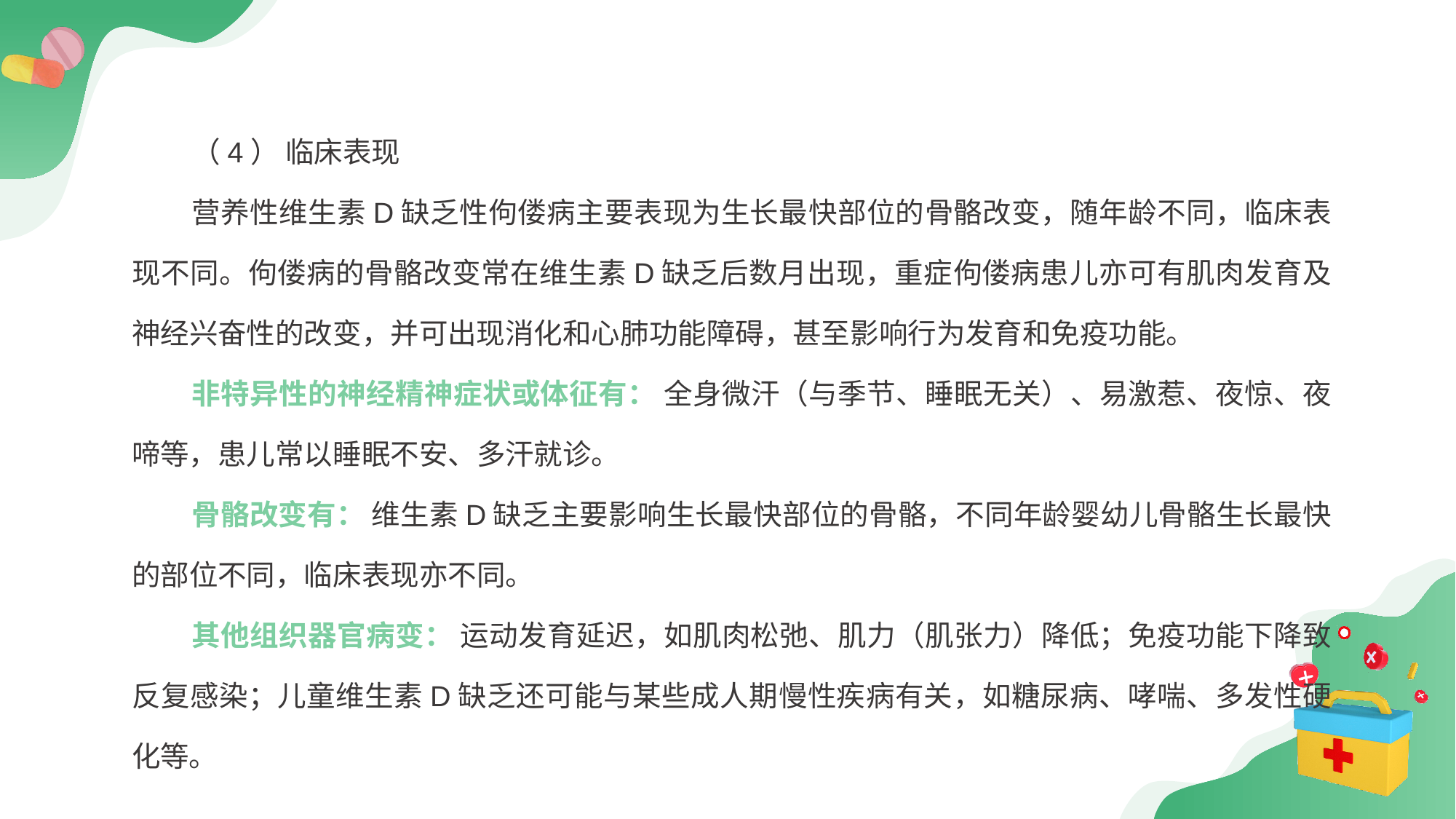

（4） 临床表现
营养性维生素D缺乏性佝偻病主要表现为生长最快部位的骨骼改变，随年龄不同，临床表现不同。佝偻病的骨骼改变常在维生素D缺乏后数月出现，重症佝偻病患儿亦可有肌肉发育及神经兴奋性的改变，并可出现消化和心肺功能障碍，甚至影响行为发育和免疫功能。
非特异性的神经精神症状或体征有： 全身微汗（与季节、睡眠无关）、易激惹、夜惊、夜啼等，患儿常以睡眠不安、多汗就诊。
骨骼改变有： 维生素D缺乏主要影响生长最快部位的骨骼，不同年龄婴幼儿骨骼生长最快的部位不同，临床表现亦不同。
其他组织器官病变： 运动发育延迟，如肌肉松弛、肌力（肌张力）降低；免疫功能下降致反复感染；儿童维生素D缺乏还可能与某些成人期慢性疾病有关，如糖尿病、哮喘、多发性硬化等。